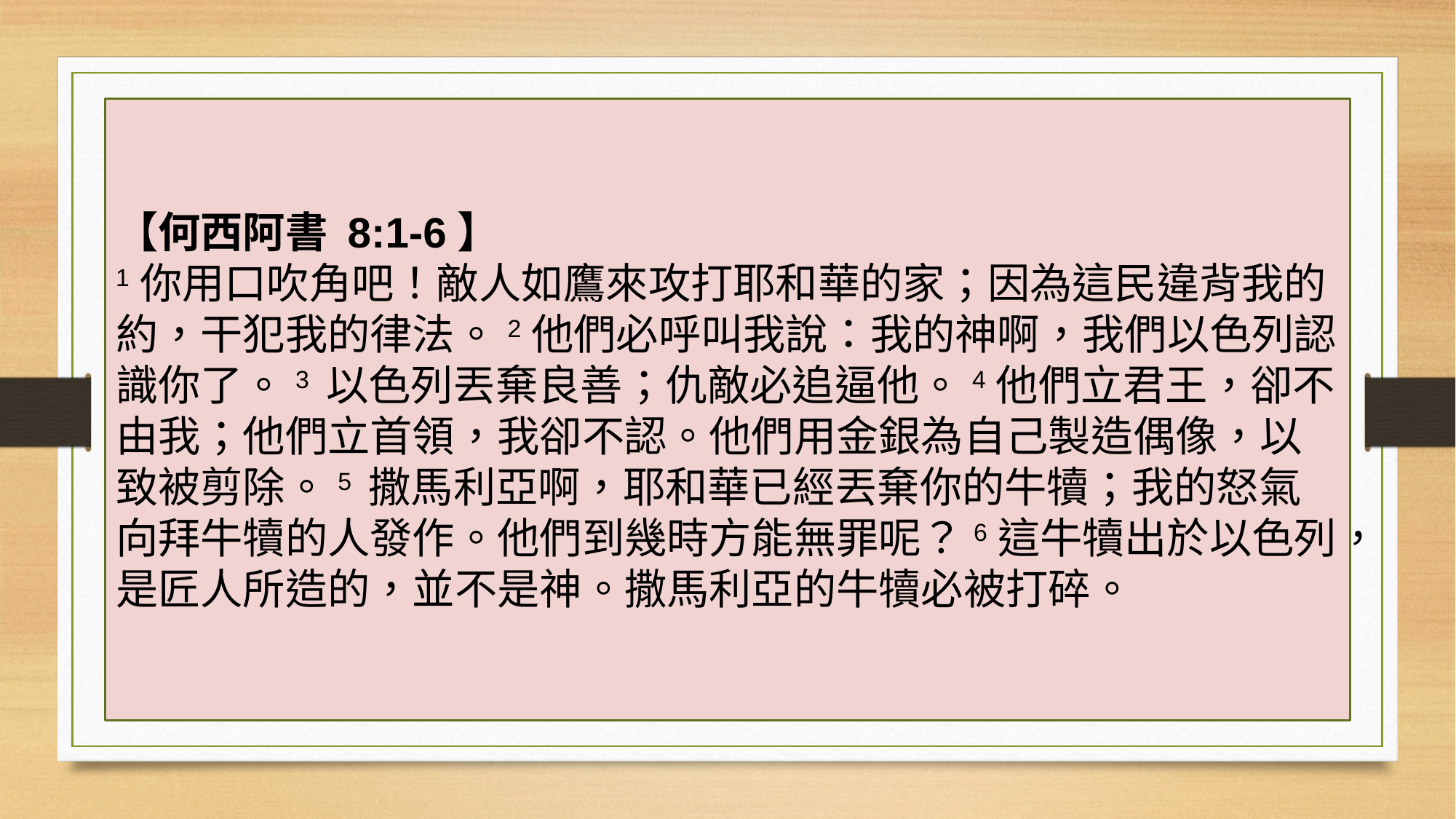

【何西阿書 8:1-6】
1你用口吹角吧！敵人如鷹來攻打耶和華的家；因為這民違背我的約，干犯我的律法。2他們必呼叫我說：我的神啊，我們以色列認識你了。3 以色列丟棄良善；仇敵必追逼他。4他們立君王，卻不由我；他們立首領，我卻不認。他們用金銀為自己製造偶像，以致被剪除。5 撒馬利亞啊，耶和華已經丟棄你的牛犢；我的怒氣向拜牛犢的人發作。他們到幾時方能無罪呢？6這牛犢出於以色列，是匠人所造的，並不是神。撒馬利亞的牛犢必被打碎。
#